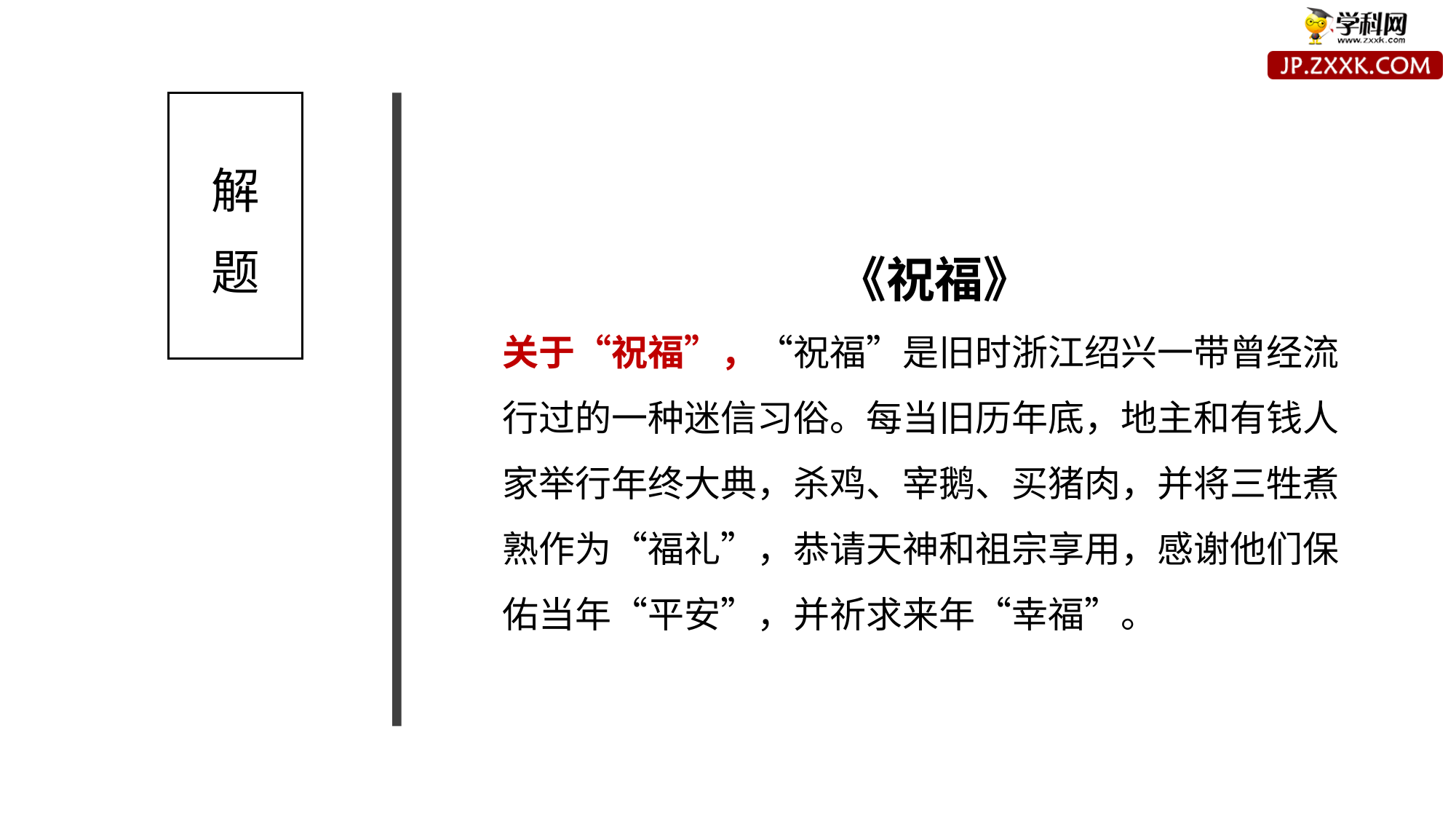

解题
《祝福》
关于“祝福”，“祝福”是旧时浙江绍兴一带曾经流行过的一种迷信习俗。每当旧历年底，地主和有钱人家举行年终大典，杀鸡、宰鹅、买猪肉，并将三牲煮熟作为“福礼”，恭请天神和祖宗享用，感谢他们保佑当年“平安”，并祈求来年“幸福”。